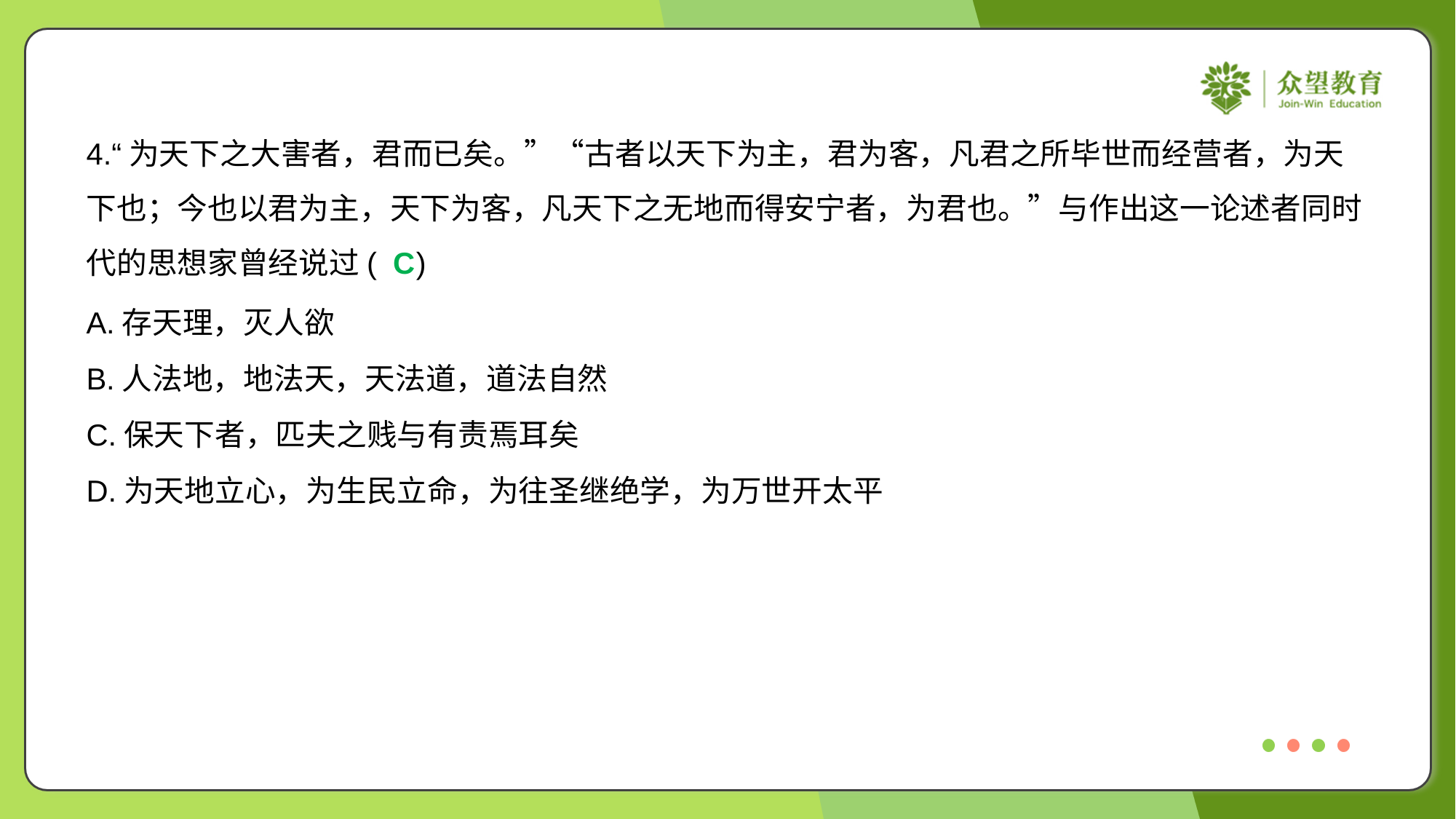

4.“为天下之大害者，君而已矣。”“古者以天下为主，君为客，凡君之所毕世而经营者，为天
下也；今也以君为主，天下为客，凡天下之无地而得安宁者，为君也。”与作出这一论述者同时
代的思想家曾经说过(     )
C
A.存天理，灭人欲
B.人法地，地法天，天法道，道法自然
C.保天下者，匹夫之贱与有责焉耳矣
D.为天地立心，为生民立命，为往圣继绝学，为万世开太平